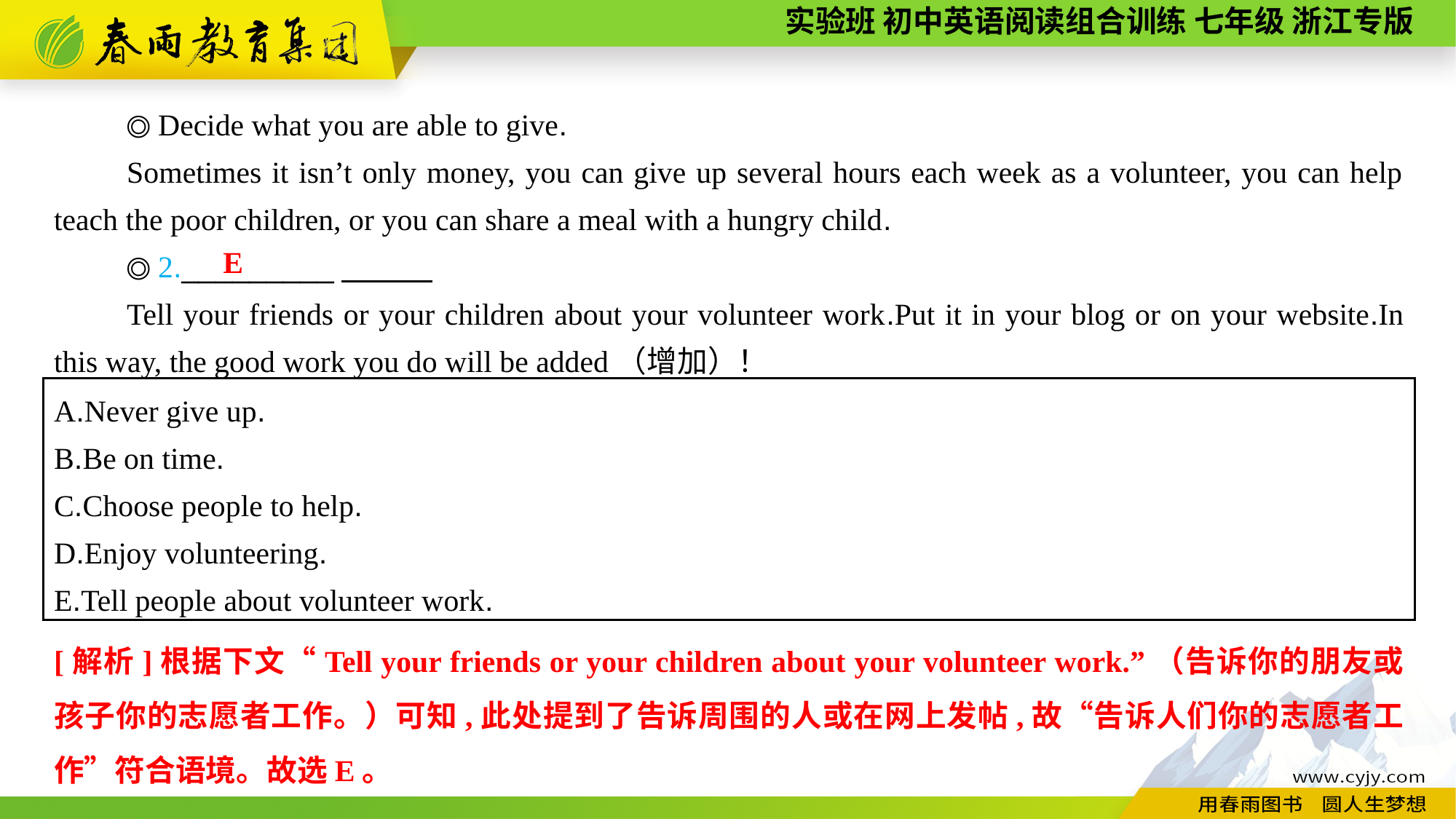

◎ Decide what you are able to give.
Sometimes it isn’t only money, you can give up several hours each week as a volunteer, you can help teach the poor children, or you can share a meal with a hungry child.
◎ 2._________
Tell your friends or your children about your volunteer work.Put it in your blog or on your website.In this way, the good work you do will be added（增加）！
E
A.Never give up.
B.Be on time.
C.Choose people to help.
D.Enjoy volunteering.
E.Tell people about volunteer work.

[解析]根据下文“Tell your friends or your children about your volunteer work.”（告诉你的朋友或孩子你的志愿者工作。）可知,此处提到了告诉周围的人或在网上发帖,故“告诉人们你的志愿者工作”符合语境。故选E。